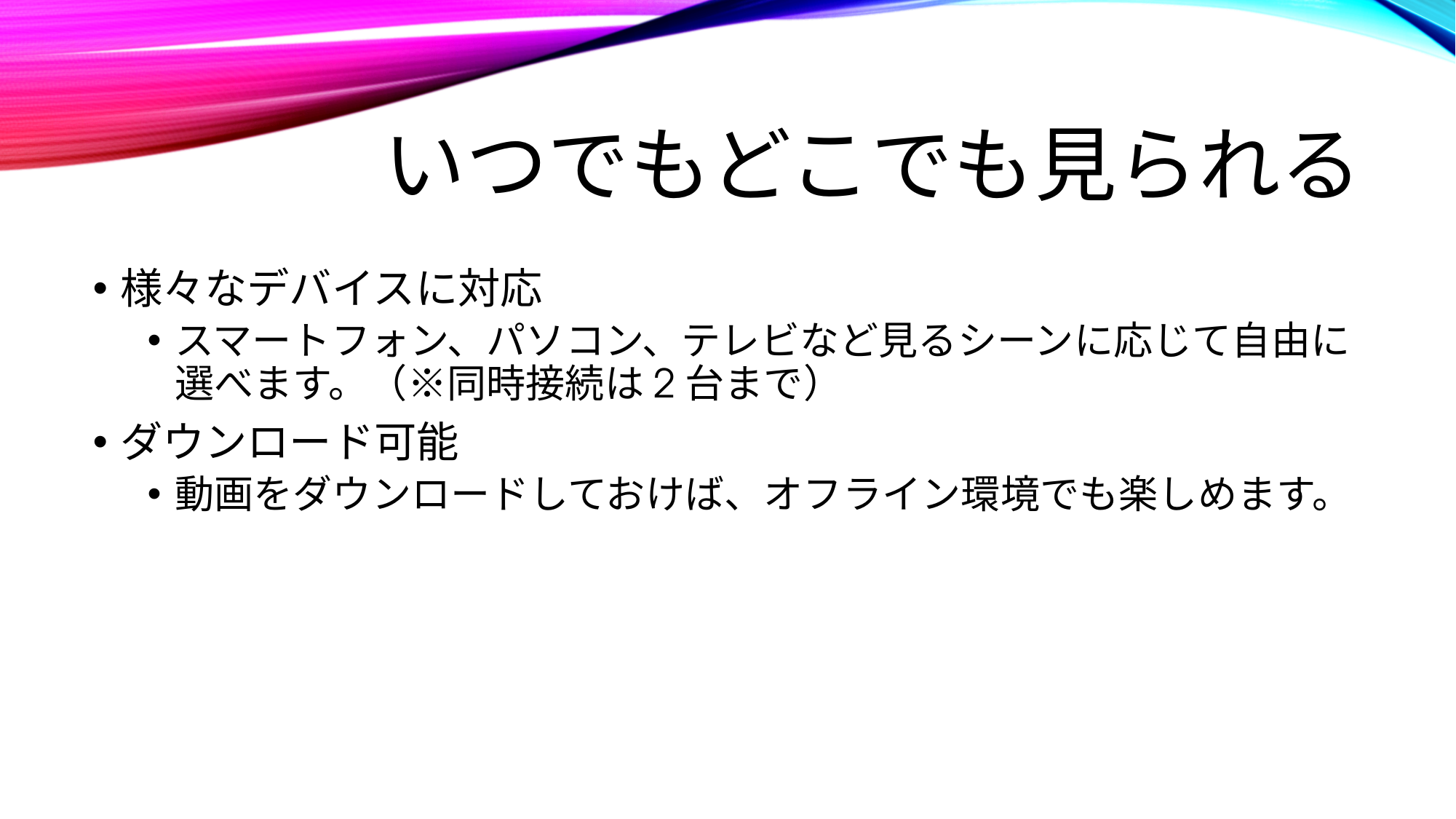

# いつでもどこでも見られる
様々なデバイスに対応
スマートフォン、パソコン、テレビなど見るシーンに応じて自由に選べます。（※同時接続は2台まで）
ダウンロード可能
動画をダウンロードしておけば、オフライン環境でも楽しめます。